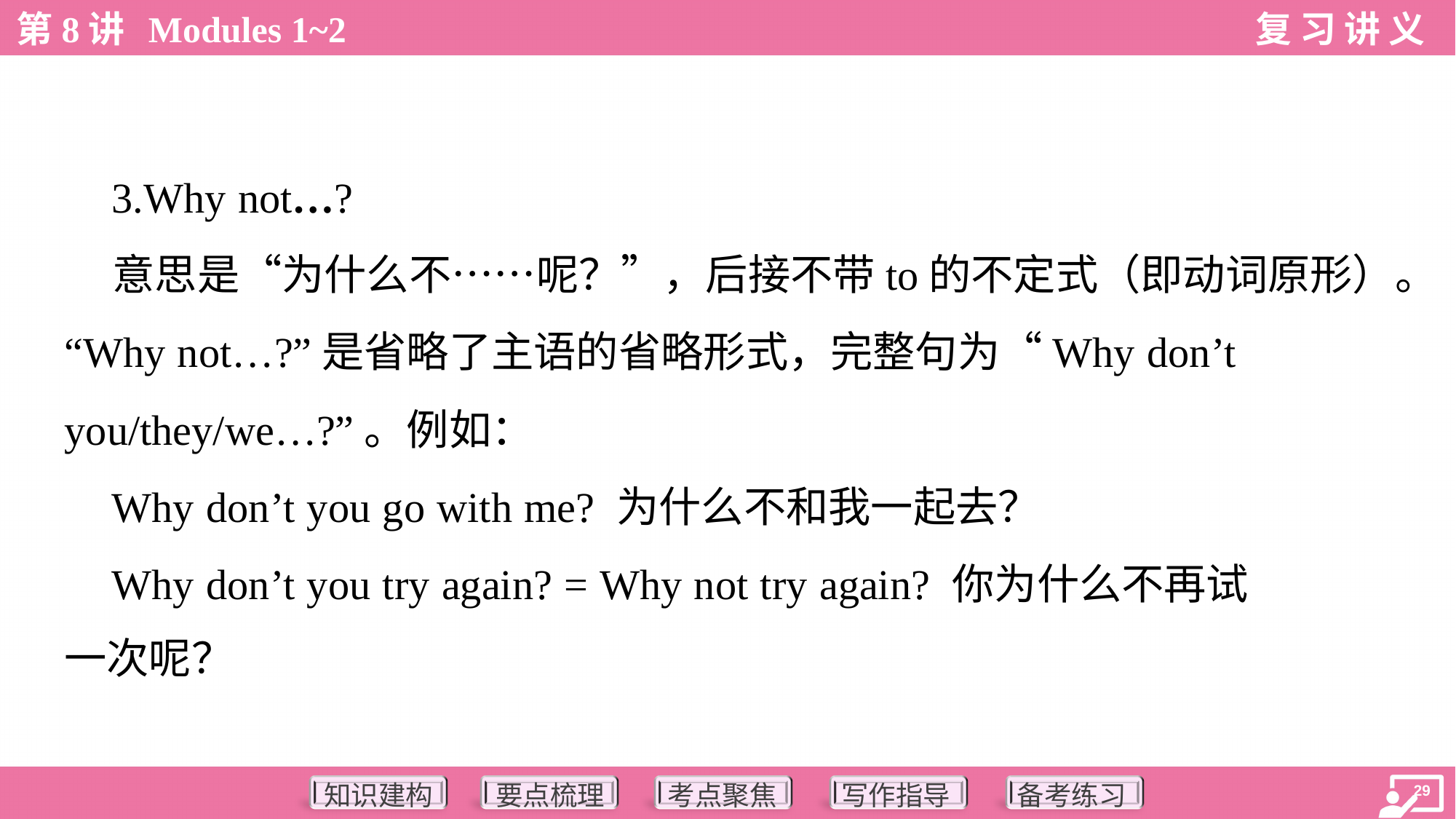

3.Why not…?
    意思是“为什么不……呢？”，后接不带to的不定式（即动词原形）。
“Why not…?”是省略了主语的省略形式，完整句为“Why don’t
you/they/we…?”。例如：
    Why don’t you go with me? 为什么不和我一起去？
    Why don’t you try again? = Why not try again? 你为什么不再试
一次呢？